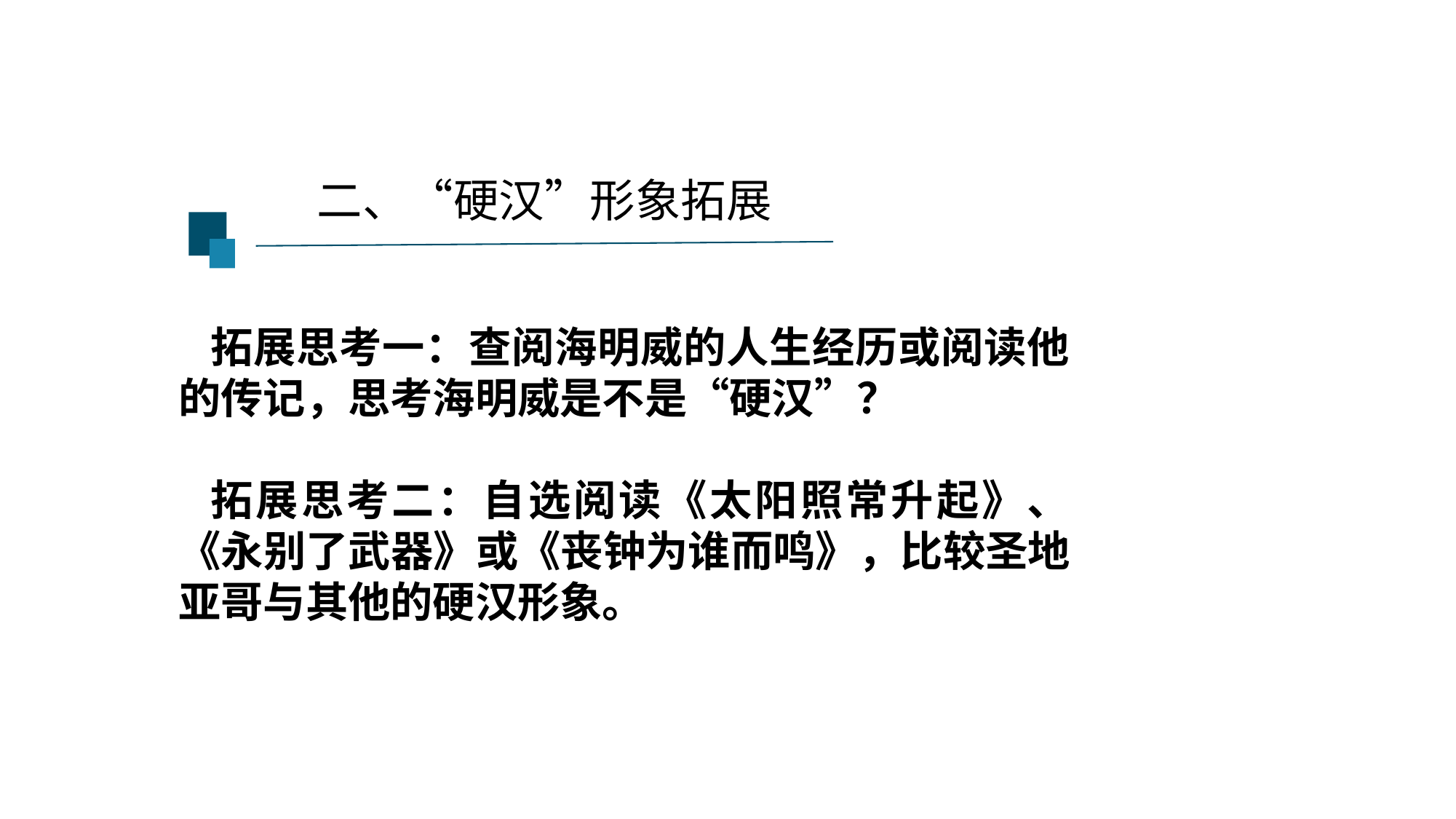

二、“硬汉”形象拓展

拓展思考一：查阅海明威的人生经历或阅读他的传记，思考海明威是不是“硬汉”？

拓展思考二：自选阅读《太阳照常升起》、《永别了武器》或《丧钟为谁而鸣》，比较圣地亚哥与其他的硬汉形象。